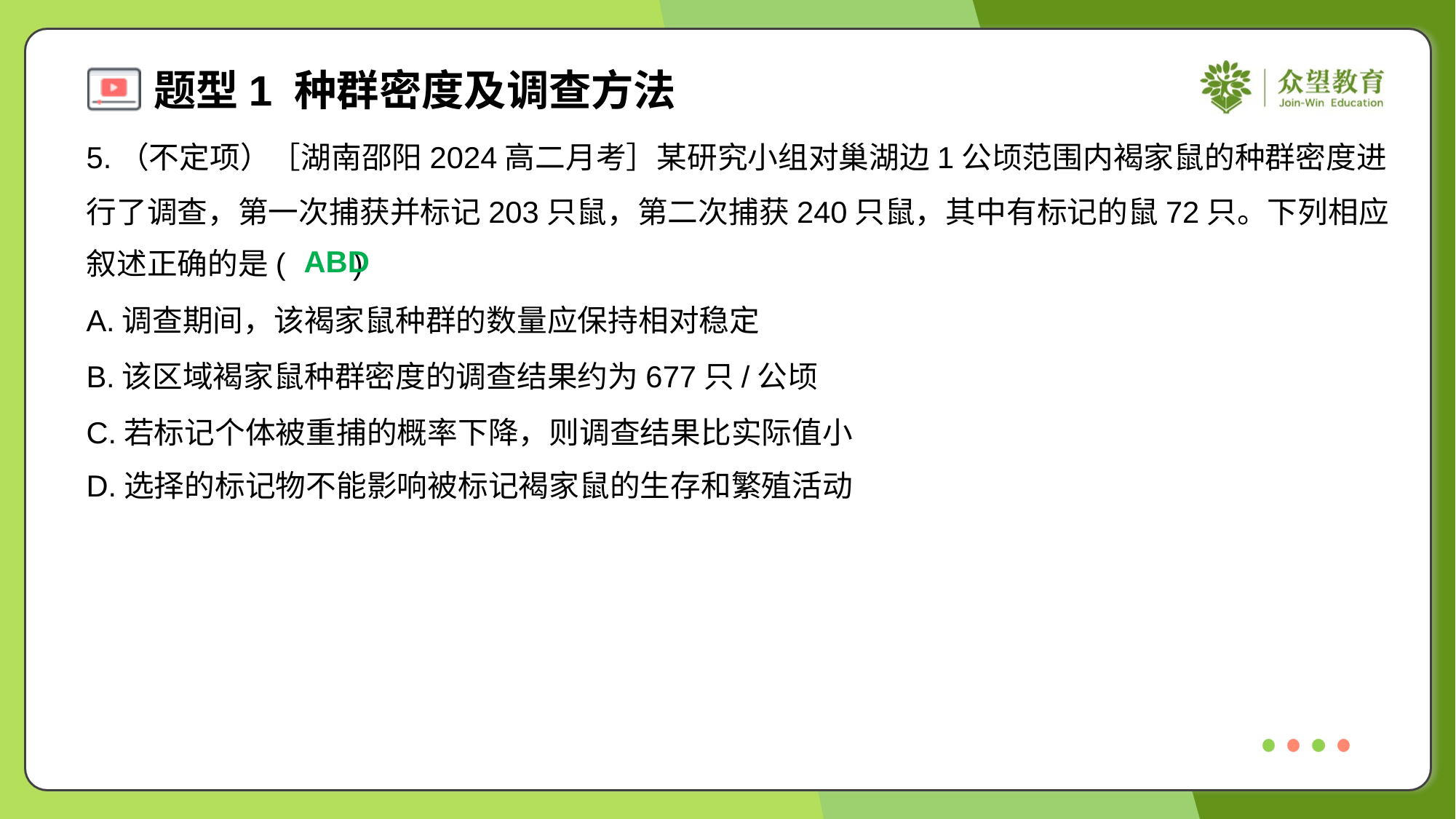

5.（不定项）［湖南邵阳2024高二月考］某研究小组对巢湖边1公顷范围内褐家鼠的种群密度进
行了调查，第一次捕获并标记203只鼠，第二次捕获240只鼠，其中有标记的鼠72只。下列相应
叙述正确的是(        )
ABD
A.调查期间，该褐家鼠种群的数量应保持相对稳定
B.该区域褐家鼠种群密度的调查结果约为677只/公顷
C.若标记个体被重捕的概率下降，则调查结果比实际值小
D.选择的标记物不能影响被标记褐家鼠的生存和繁殖活动